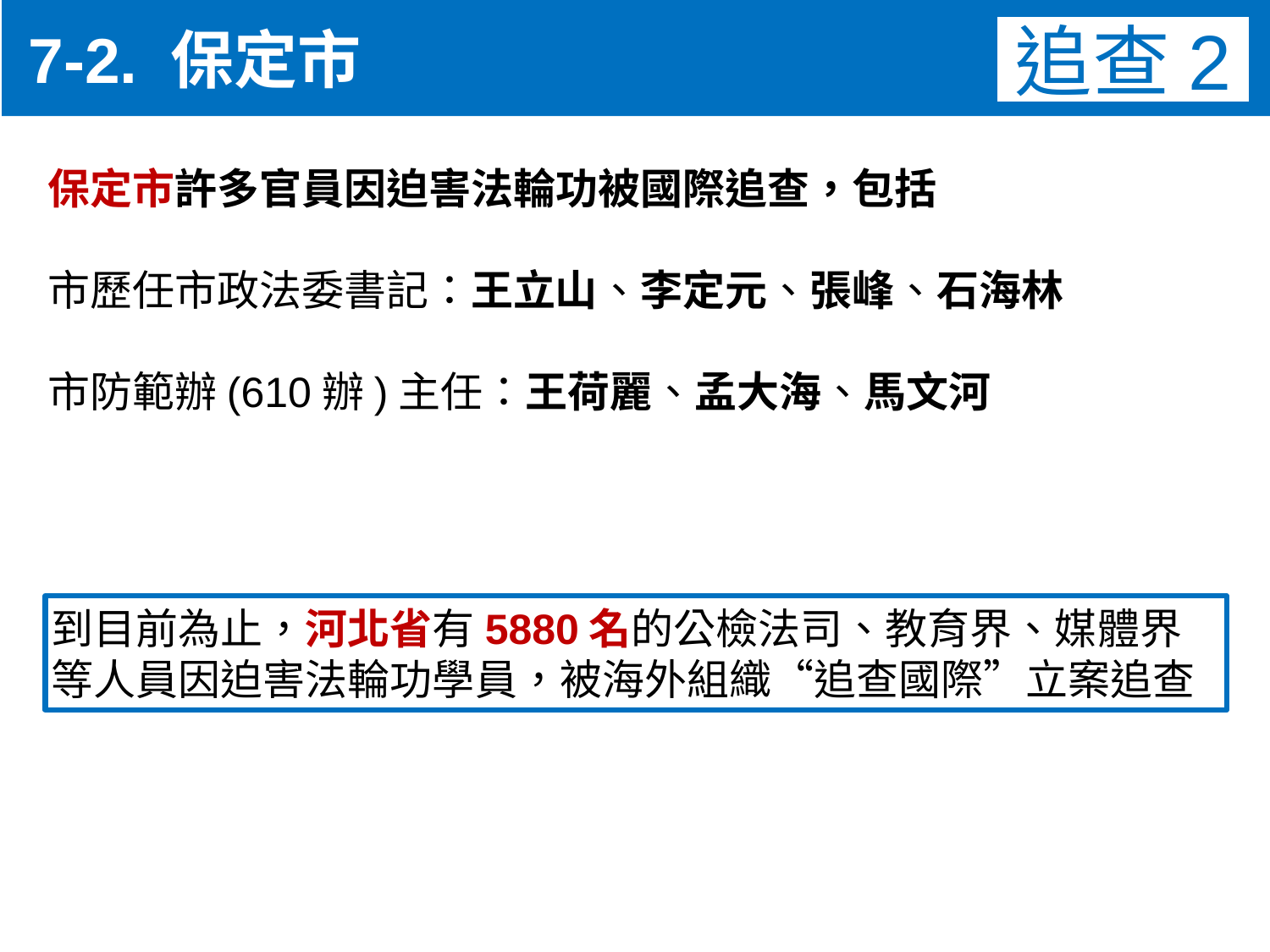

7-2. 保定市
追查2
保定市許多官員因迫害法輪功被國際追查，包括

市歷任市政法委書記：王立山、李定元、張峰、石海林

市防範辦(610辦)主任：王荷麗、孟大海、馬文河
到目前為止，河北省有5880名的公檢法司、教育界、媒體界
等人員因迫害法輪功學員，被海外組織“追查國際”立案追查